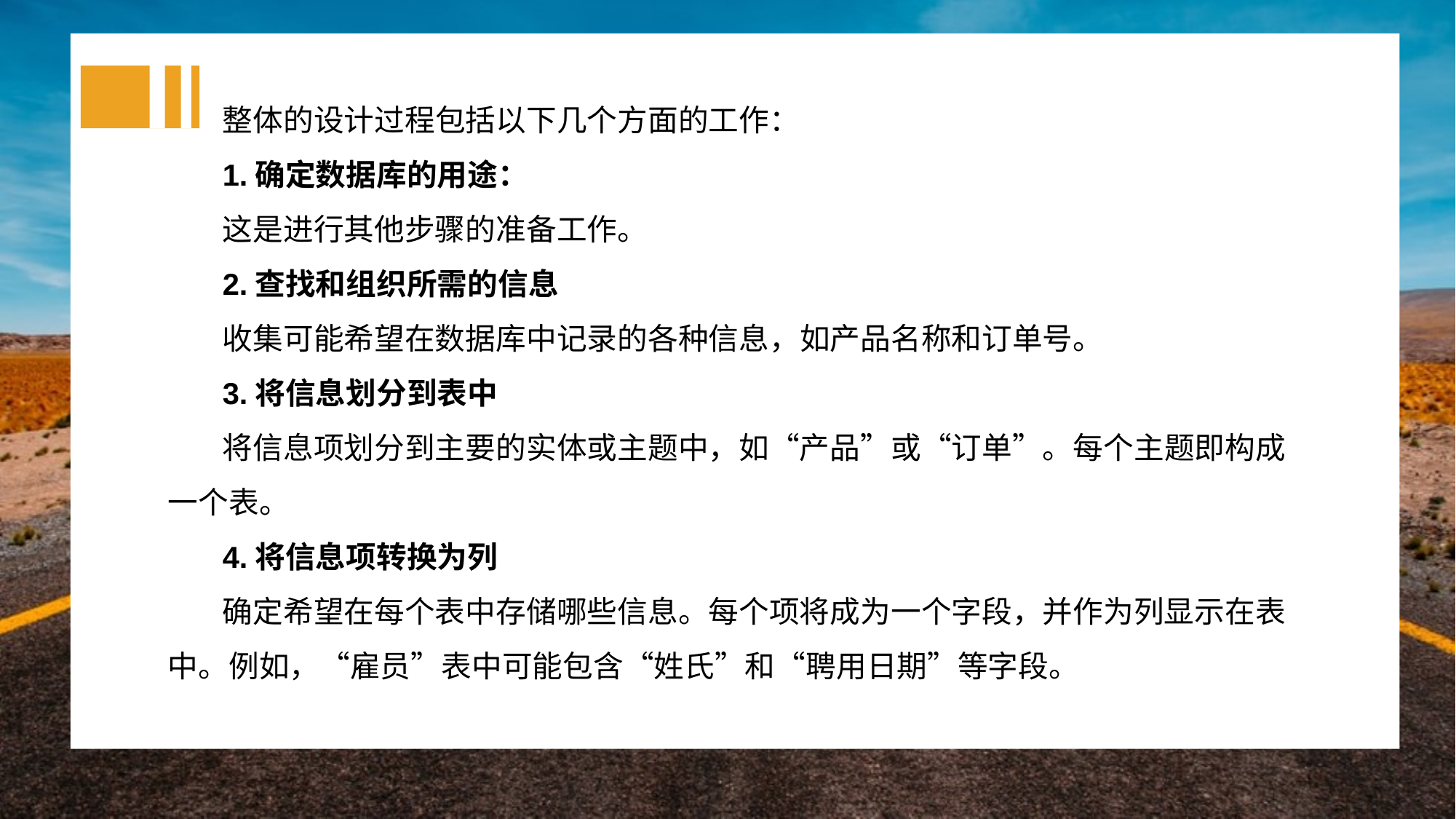

整体的设计过程包括以下几个方面的工作：
1.确定数据库的用途：
这是进行其他步骤的准备工作。
2.查找和组织所需的信息
收集可能希望在数据库中记录的各种信息，如产品名称和订单号。
3.将信息划分到表中
将信息项划分到主要的实体或主题中，如“产品”或“订单”。每个主题即构成一个表。
4.将信息项转换为列
确定希望在每个表中存储哪些信息。每个项将成为一个字段，并作为列显示在表中。例如，“雇员”表中可能包含“姓氏”和“聘用日期”等字段。